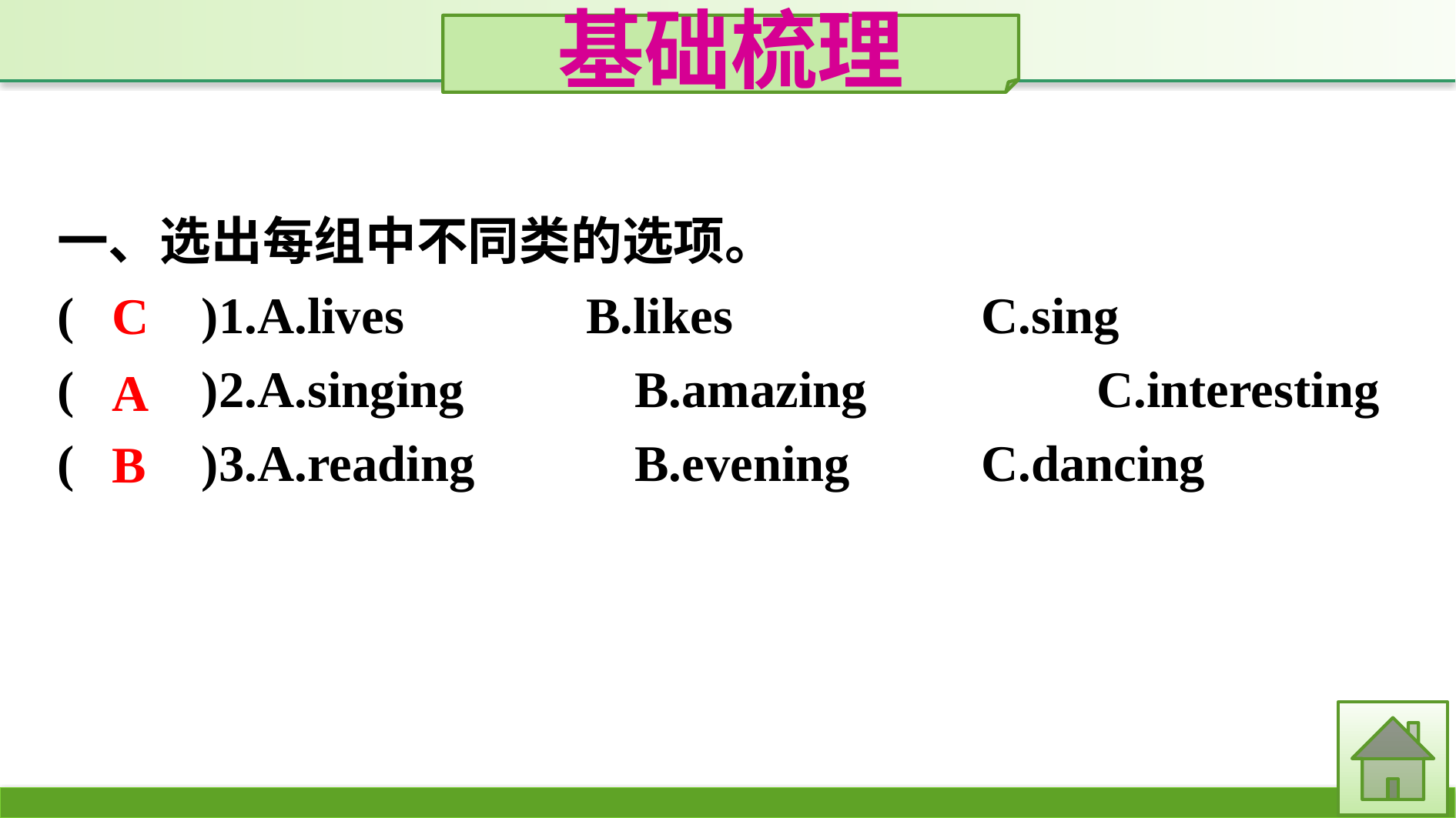

基础梳理
一、选出每组中不同类的选项。
(　　)1.A.lives		B.likes			C.sing
(　　)2.A.singing		B.amazing		C.interesting
(　　)3.A.reading		B.evening		C.dancing
C
A
B